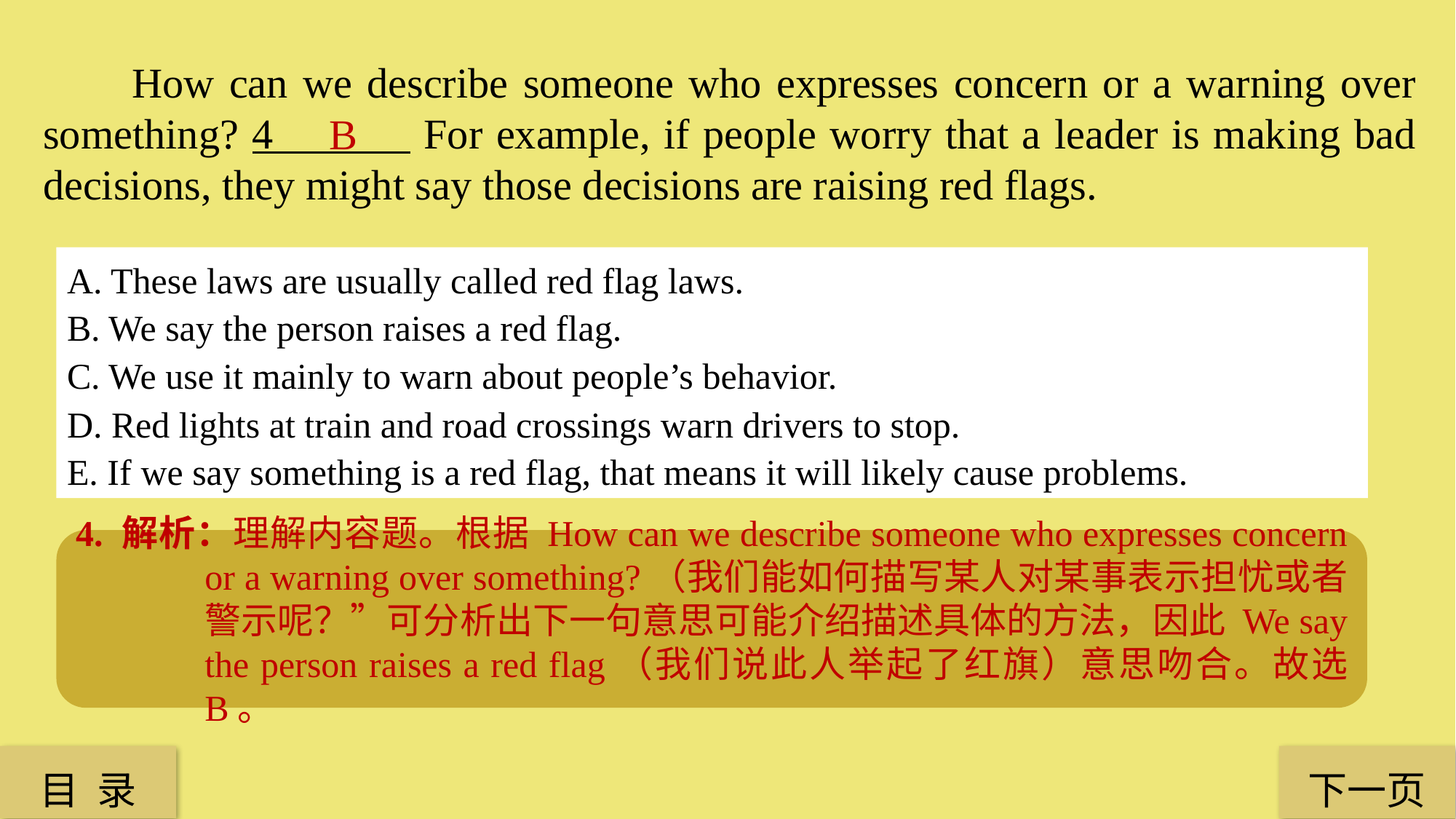

How can we describe someone who expresses concern or a warning over something? 4           For example, if people worry that a leader is making bad decisions, they might say those decisions are raising red flags.
B
A. These laws are usually called red flag laws.
B. We say the person raises a red flag.
C. We use it mainly to warn about people’s behavior.
D. Red lights at train and road crossings warn drivers to stop.
E. If we say something is a red flag, that means it will likely cause problems.
4. 解析：理解内容题。根据 How can we describe someone who expresses concern or a warning over something?（我们能如何描写某人对某事表示担忧或者警示呢？”可分析出下一句意思可能介绍描述具体的方法，因此 We say the person raises a red flag（我们说此人举起了红旗）意思吻合。故选 B。